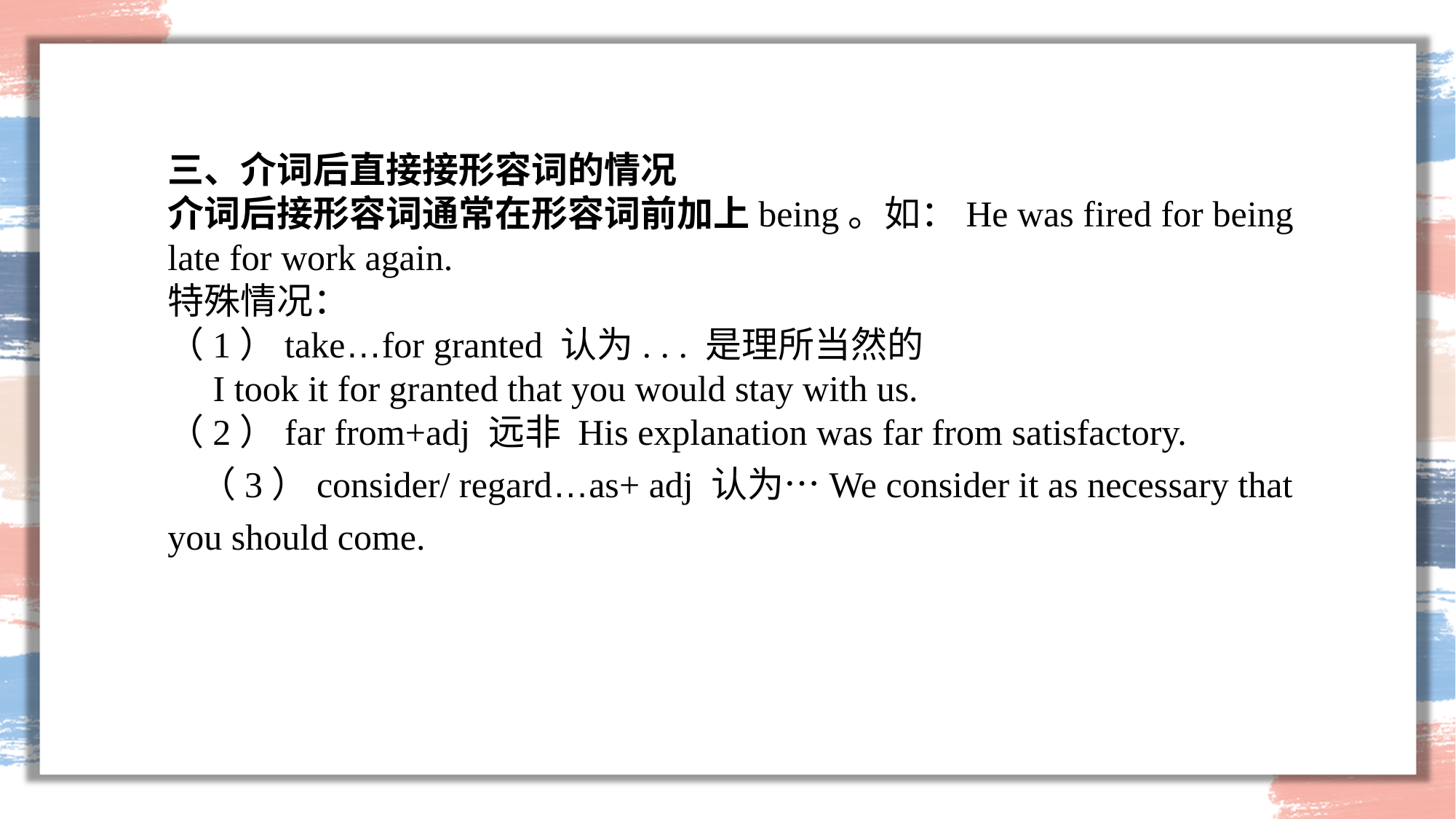

三、介词后直接接形容词的情况介词后接形容词通常在形容词前加上being。如：He was fired for being late for work again.特殊情况：（1）take…for granted 认为. . . 是理所当然的      I took it for granted that you would stay with us.（2）far from+adj 远非 His explanation was far from satisfactory.（3）consider/ regard…as+ adj 认为…We consider it as necessary that you should come.